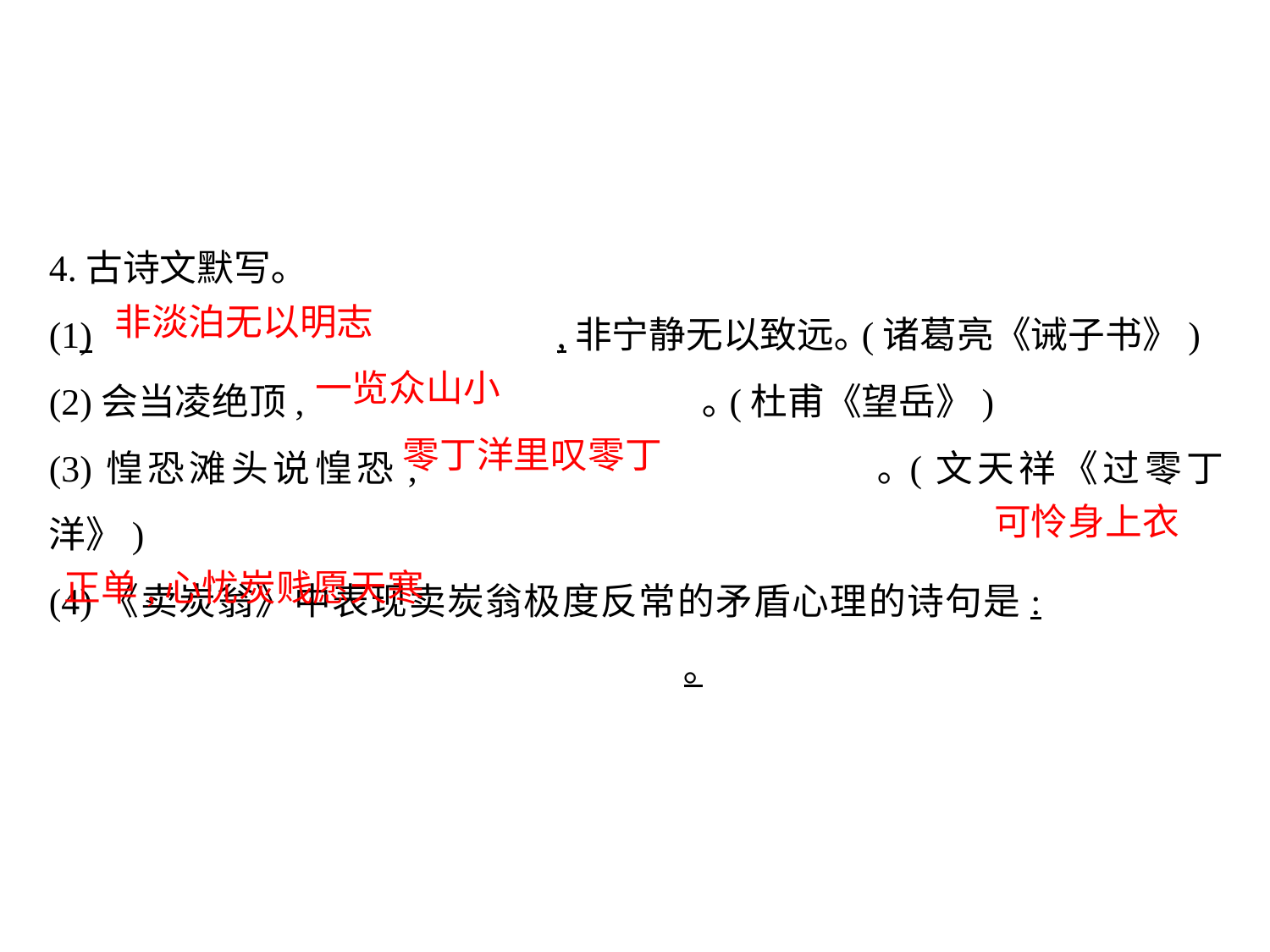

4.古诗文默写｡
(1)				,非宁静无以致远｡(诸葛亮《诫子书》)
(2)会当凌绝顶,			 ｡(杜甫《望岳》)
(3)惶恐滩头说惶恐,				 ｡(文天祥《过零丁洋》)
(4)《卖炭翁》中表现卖炭翁极度反常的矛盾心理的诗句是:							｡
非淡泊无以明志
一览众山小
零丁洋里叹零丁
可怜身上衣
正单,心忧炭贱愿天寒